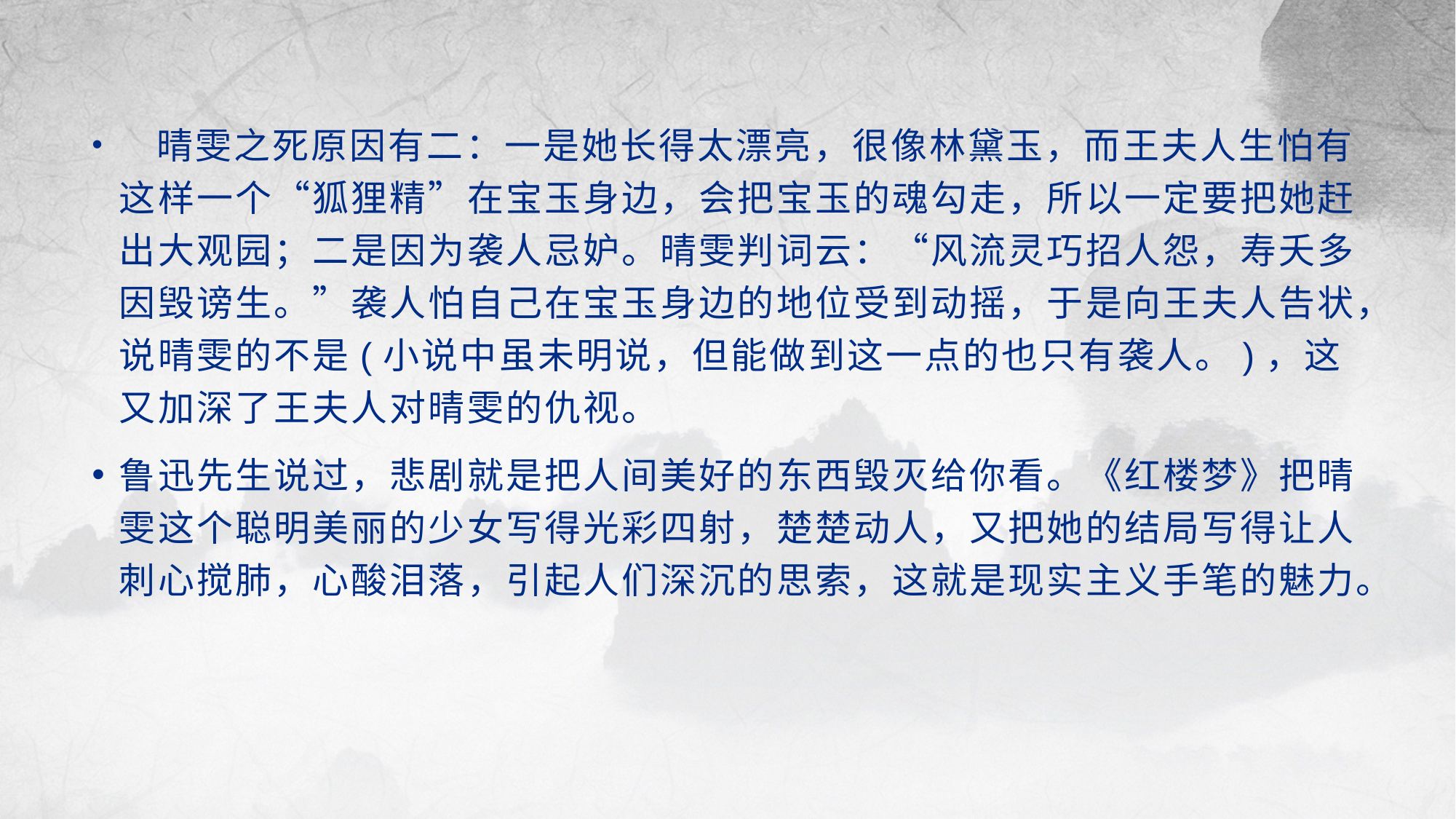

晴雯之死原因有二：一是她长得太漂亮，很像林黛玉，而王夫人生怕有这样一个“狐狸精”在宝玉身边，会把宝玉的魂勾走，所以一定要把她赶出大观园；二是因为袭人忌妒。晴雯判词云：“风流灵巧招人怨，寿夭多因毁谤生。”袭人怕自己在宝玉身边的地位受到动摇，于是向王夫人告状，说晴雯的不是(小说中虽未明说，但能做到这一点的也只有袭人。)，这又加深了王夫人对晴雯的仇视。
鲁迅先生说过，悲剧就是把人间美好的东西毁灭给你看。《红楼梦》把晴雯这个聪明美丽的少女写得光彩四射，楚楚动人，又把她的结局写得让人刺心搅肺，心酸泪落，引起人们深沉的思索，这就是现实主义手笔的魅力。